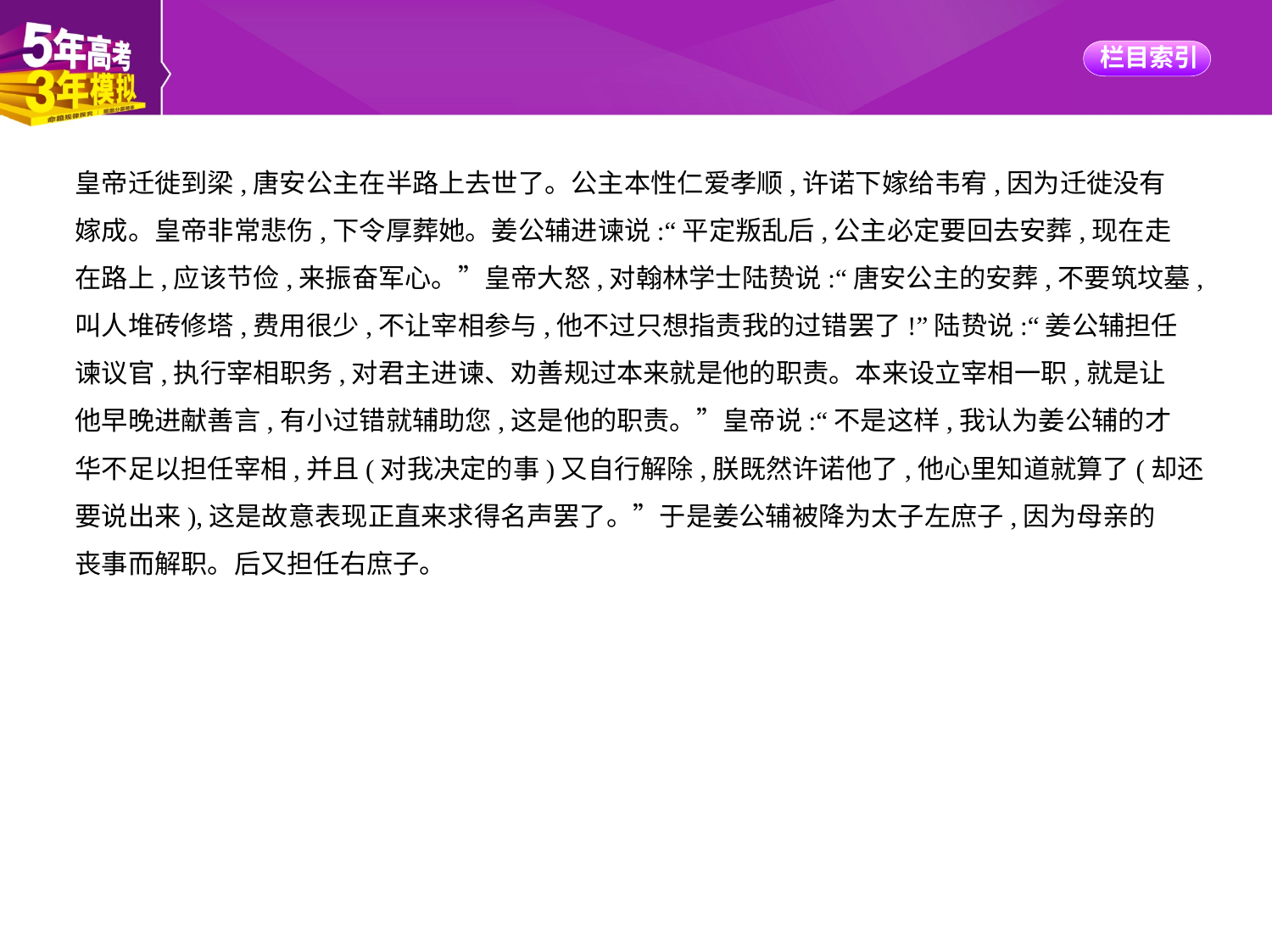

皇帝迁徙到梁,唐安公主在半路上去世了。公主本性仁爱孝顺,许诺下嫁给韦宥,因为迁徙没有
嫁成。皇帝非常悲伤,下令厚葬她。姜公辅进谏说:“平定叛乱后,公主必定要回去安葬,现在走
在路上,应该节俭,来振奋军心。”皇帝大怒,对翰林学士陆贽说:“唐安公主的安葬,不要筑坟墓,
叫人堆砖修塔,费用很少,不让宰相参与,他不过只想指责我的过错罢了!”陆贽说:“姜公辅担任
谏议官,执行宰相职务,对君主进谏、劝善规过本来就是他的职责。本来设立宰相一职,就是让
他早晚进献善言,有小过错就辅助您,这是他的职责。”皇帝说:“不是这样,我认为姜公辅的才
华不足以担任宰相,并且(对我决定的事)又自行解除,朕既然许诺他了,他心里知道就算了(却还
要说出来),这是故意表现正直来求得名声罢了。”于是姜公辅被降为太子左庶子,因为母亲的
丧事而解职。后又担任右庶子。